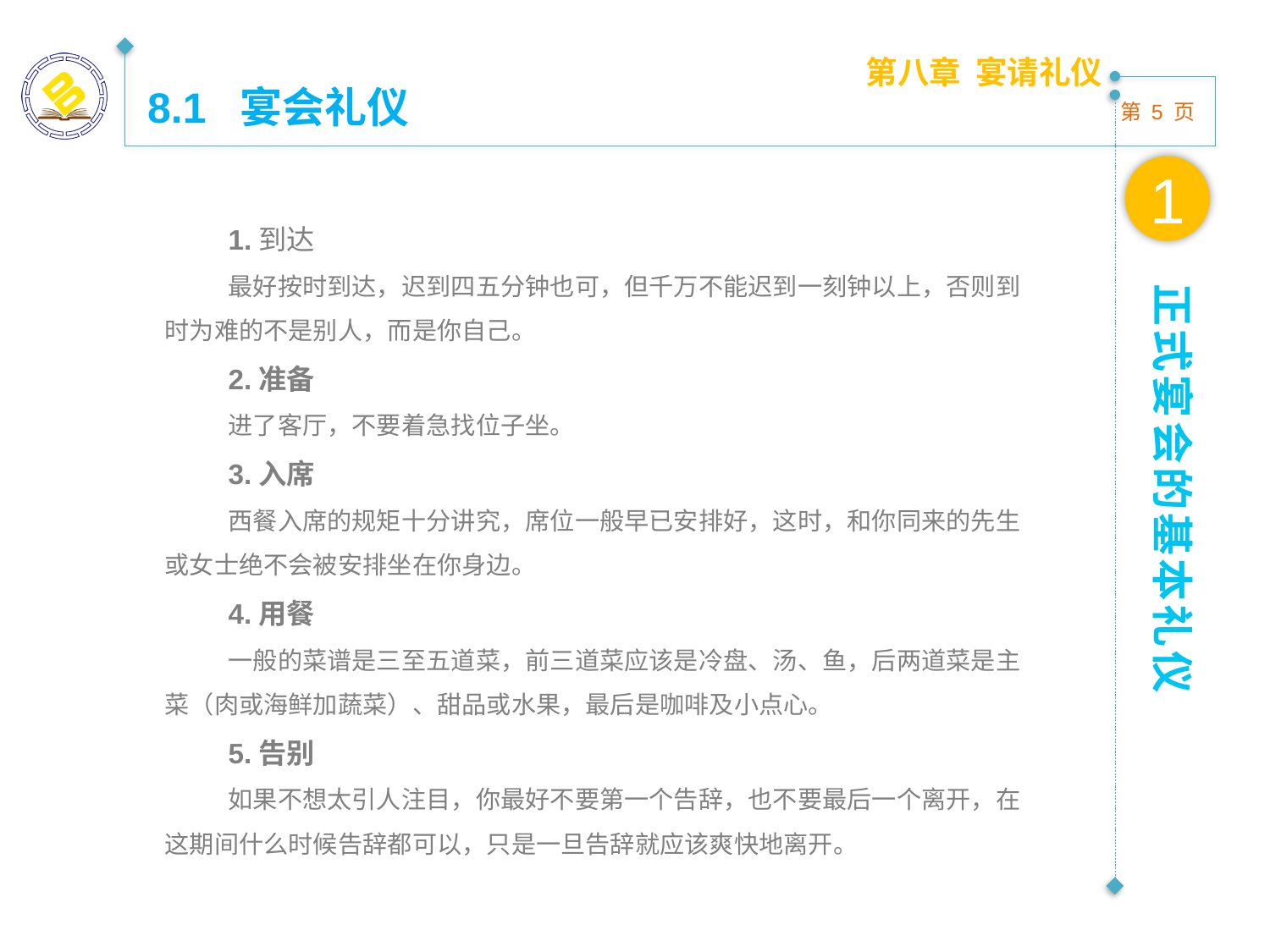

第八章  宴请礼仪
8.1  宴会礼仪
1
1.到达
最好按时到达，迟到四五分钟也可，但千万不能迟到一刻钟以上，否则到时为难的不是别人，而是你自己。
2.准备
进了客厅，不要着急找位子坐。
3.入席
西餐入席的规矩十分讲究，席位一般早已安排好，这时，和你同来的先生或女士绝不会被安排坐在你身边。
4.用餐
一般的菜谱是三至五道菜，前三道菜应该是冷盘、汤、鱼，后两道菜是主菜（肉或海鲜加蔬菜）、甜品或水果，最后是咖啡及小点心。
5.告别
如果不想太引人注目，你最好不要第一个告辞，也不要最后一个离开，在这期间什么时候告辞都可以，只是一旦告辞就应该爽快地离开。
正式宴会的基本礼仪